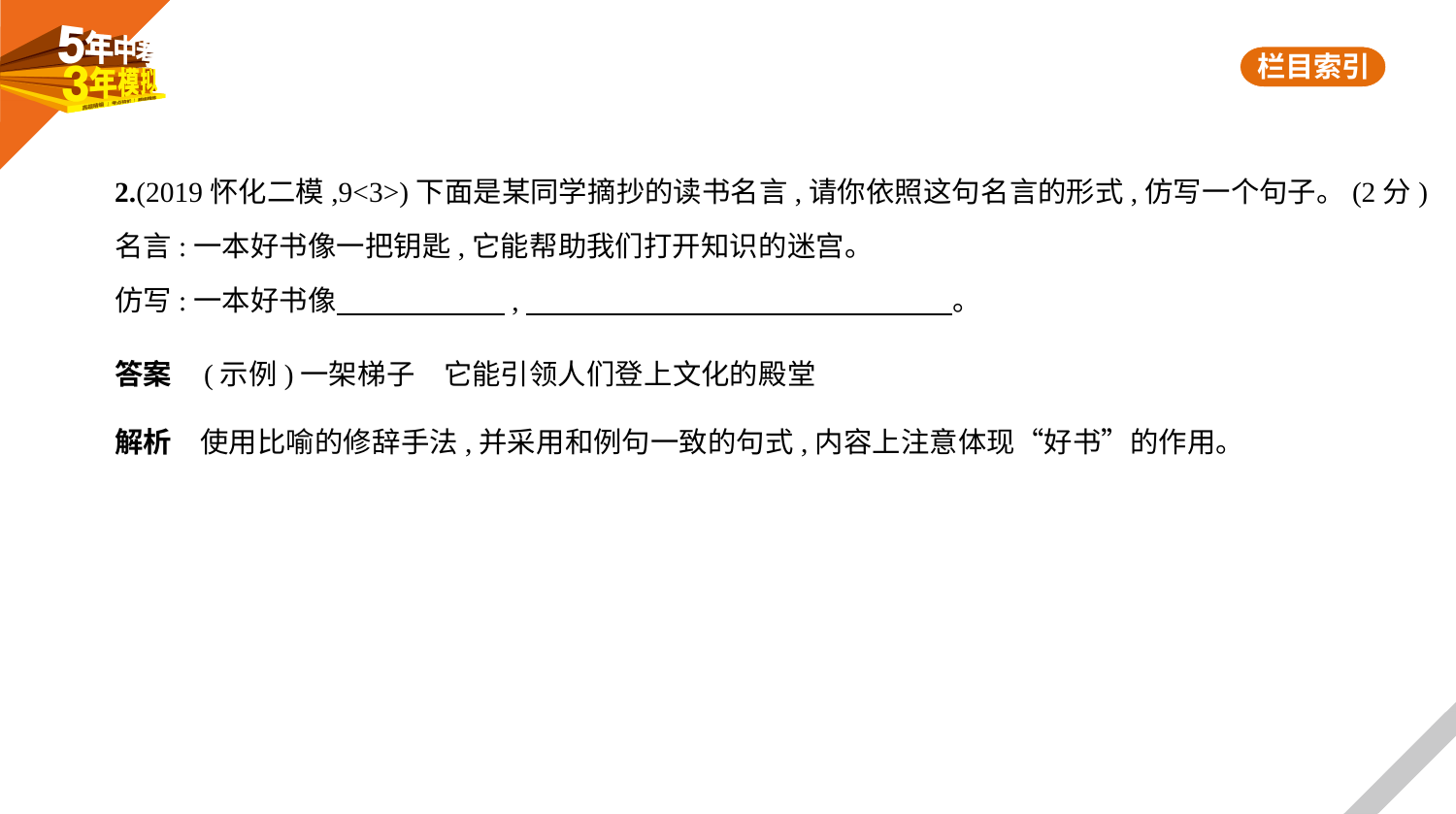

2.(2019怀化二模,9<3>)下面是某同学摘抄的读书名言,请你依照这句名言的形式,仿写一个句子。(2分)
名言:一本好书像一把钥匙,它能帮助我们打开知识的迷宫。
仿写:一本好书像　　　　　    ,　　　　　　　　　　　　　　    。
答案    (示例)一架梯子　它能引领人们登上文化的殿堂
解析　使用比喻的修辞手法,并采用和例句一致的句式,内容上注意体现“好书”的作用。